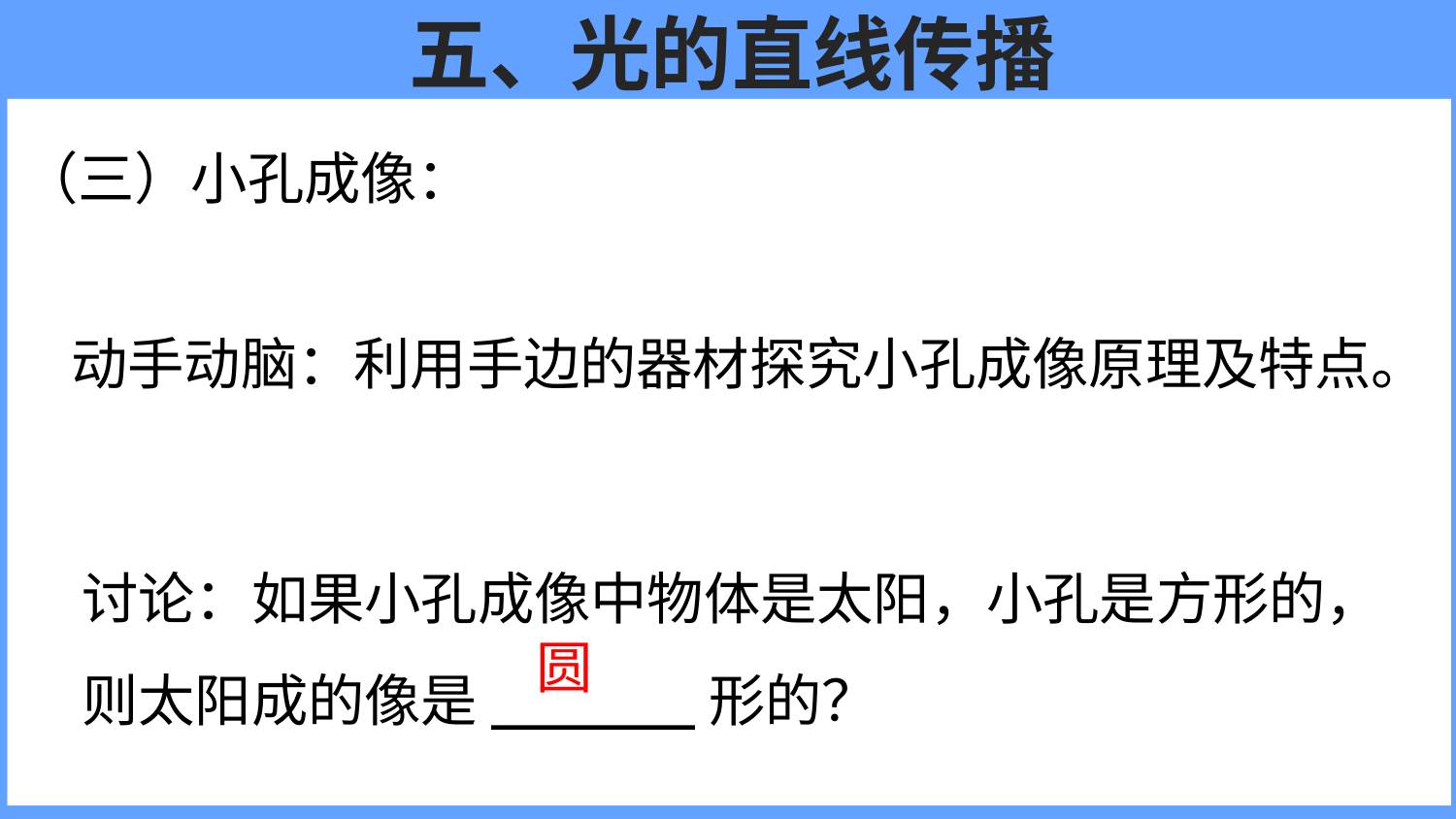

# 五、光的直线传播
（三）小孔成像：
动手动脑：利用手边的器材探究小孔成像原理及特点。
讨论：如果小孔成像中物体是太阳，小孔是方形的，
则太阳成的像是______形的？
圆